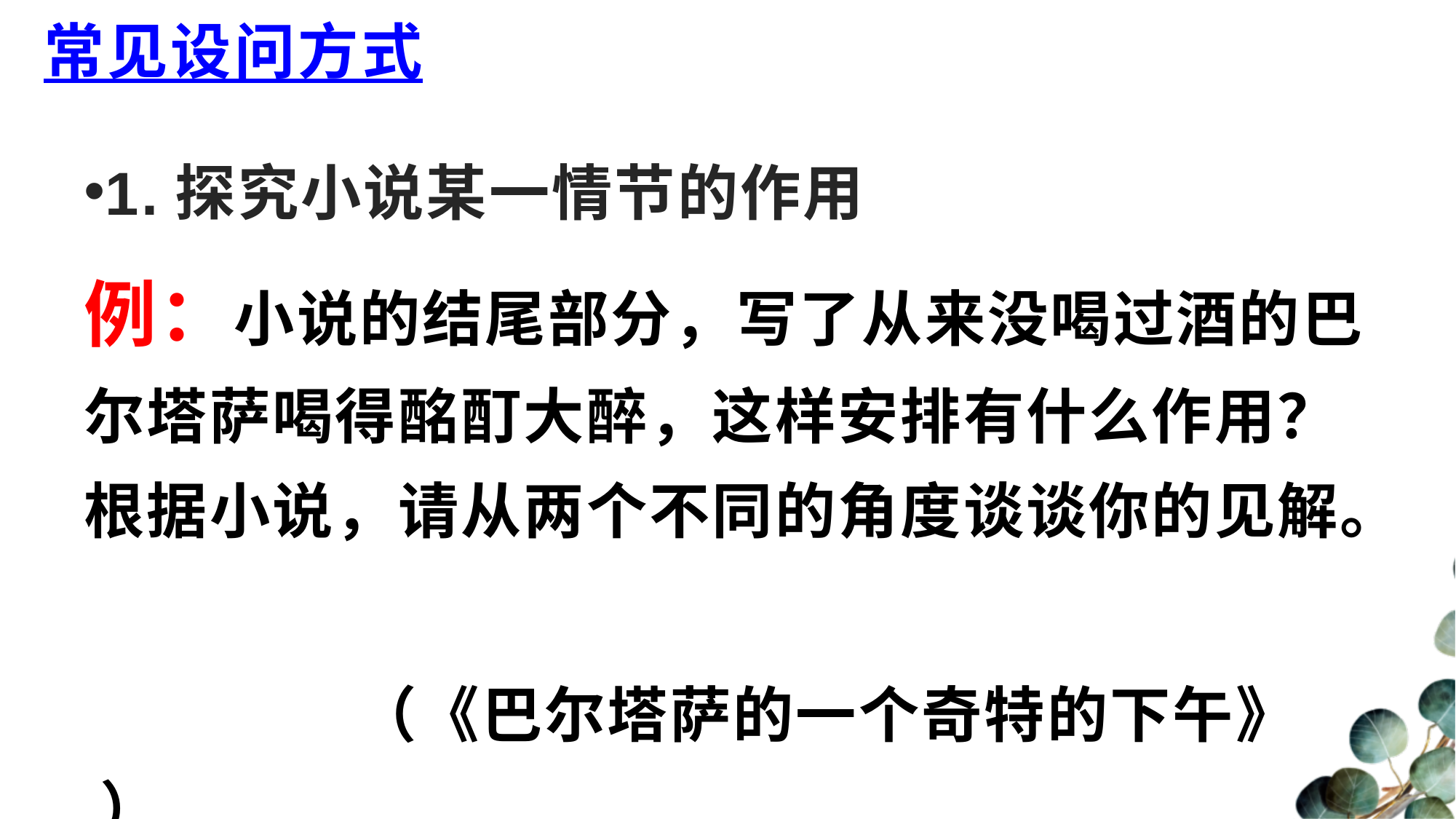

# 常见设问方式
1.探究小说某一情节的作用
例：小说的结尾部分，写了从来没喝过酒的巴尔塔萨喝得酩酊大醉，这样安排有什么作用？根据小说，请从两个不同的角度谈谈你的见解。
                （《巴尔塔萨的一个奇特的下午》 ）